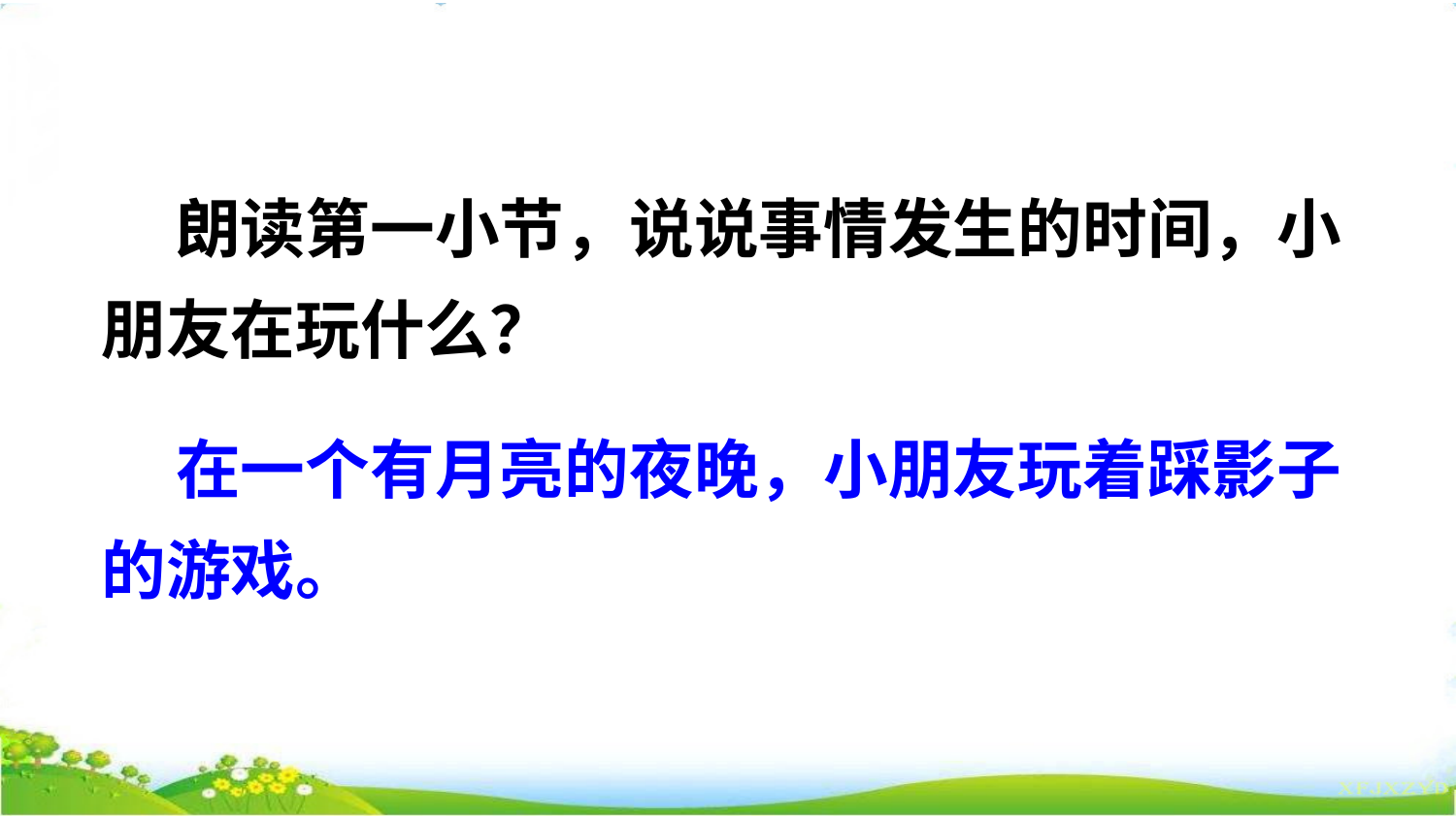

朗读第一小节，说说事情发生的时间，小朋友在玩什么？
    在一个有月亮的夜晚，小朋友玩着踩影子的游戏。